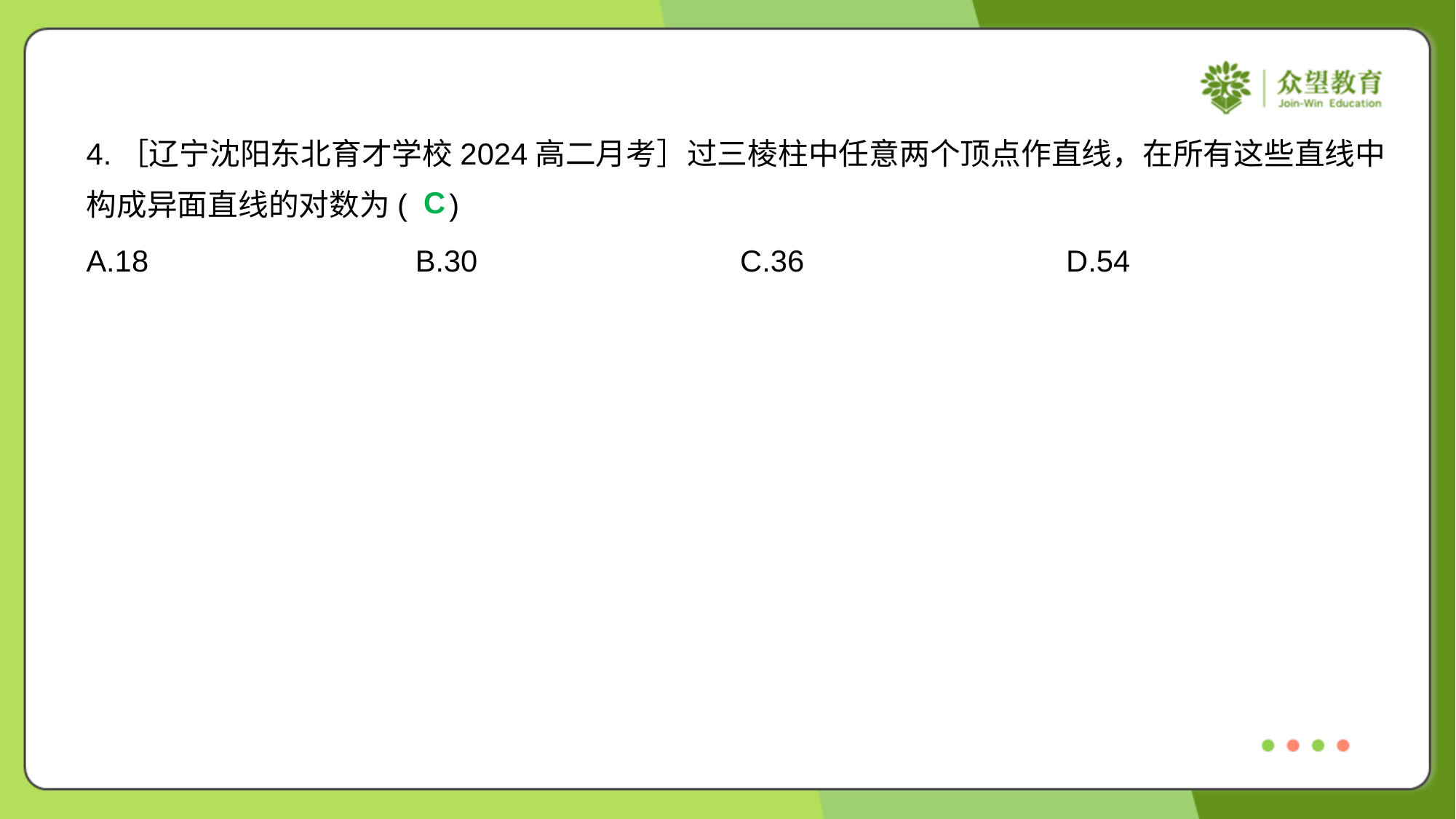

4.［辽宁沈阳东北育才学校2024高二月考］过三棱柱中任意两个顶点作直线，在所有这些直线中
构成异面直线的对数为(     )
C
A.18	B.30	C.36	D.54